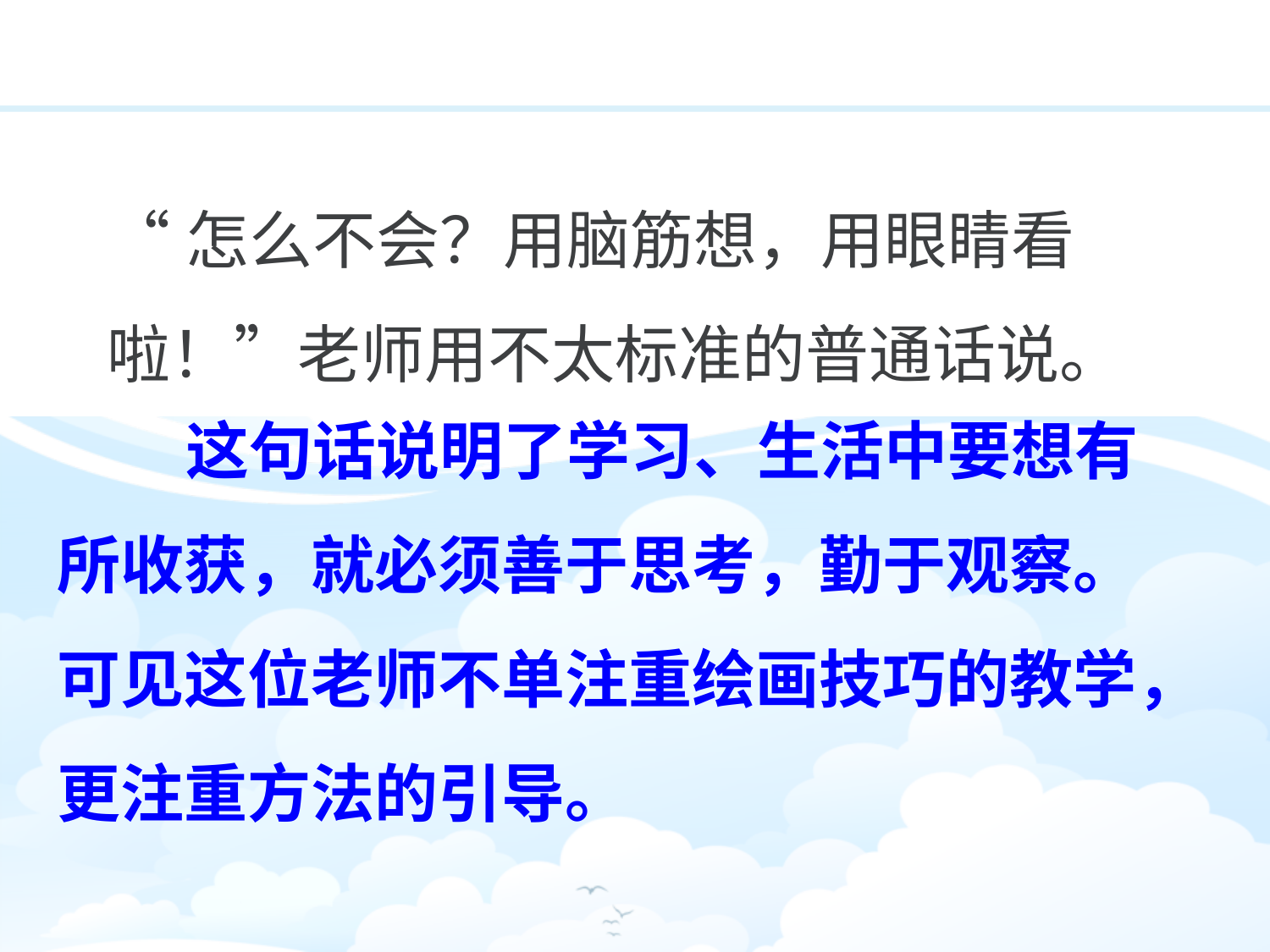

“怎么不会？用脑筋想，用眼睛看啦！”老师用不太标准的普通话说。
        这句话说明了学习、生活中要想有所收获，就必须善于思考，勤于观察。可见这位老师不单注重绘画技巧的教学，更注重方法的引导。